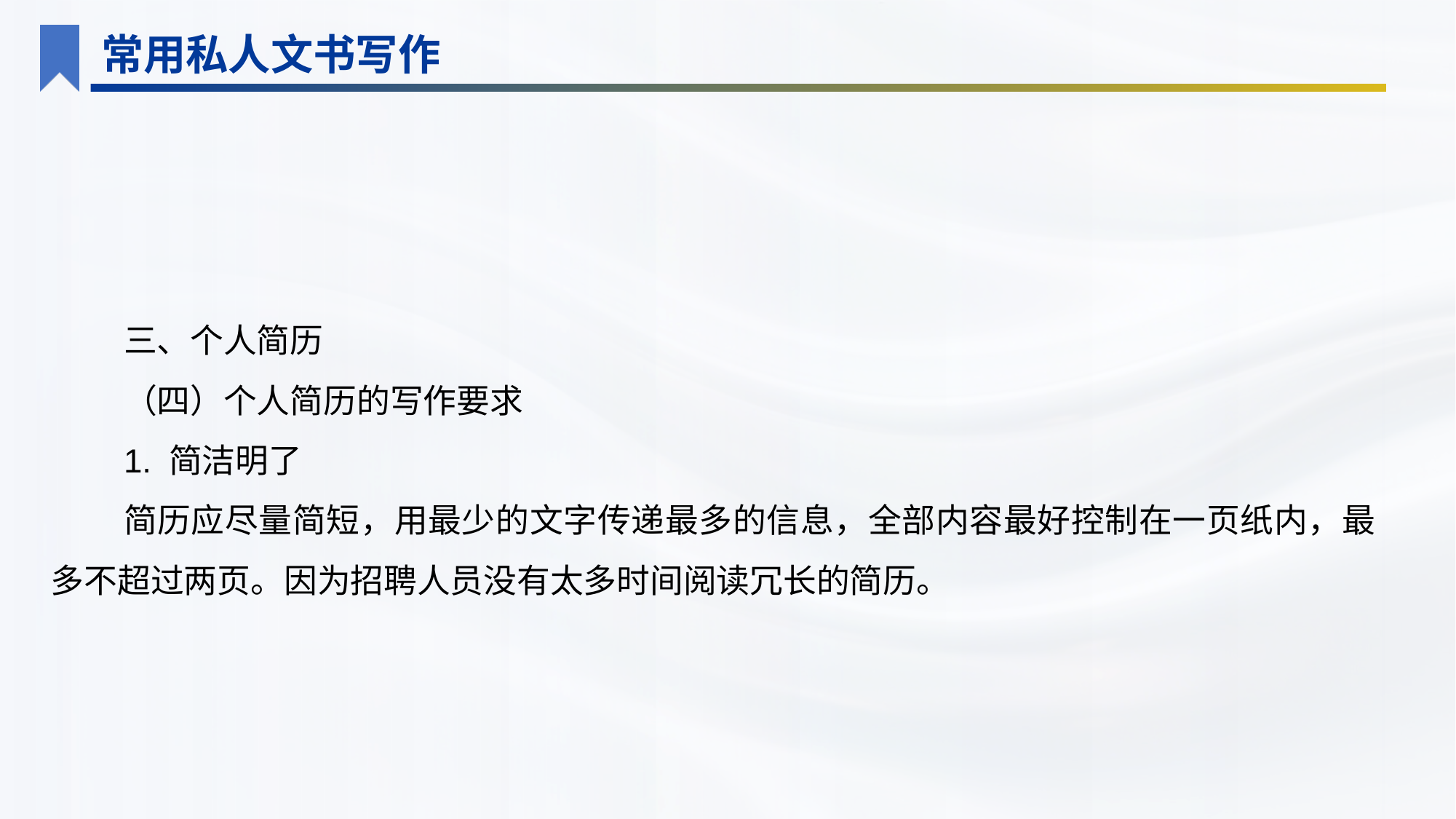

常用私人文书写作
三、个人简历
（四）个人简历的写作要求
1. 简洁明了
简历应尽量简短，用最少的文字传递最多的信息，全部内容最好控制在一页纸内，最多不超过两页。因为招聘人员没有太多时间阅读冗长的简历。